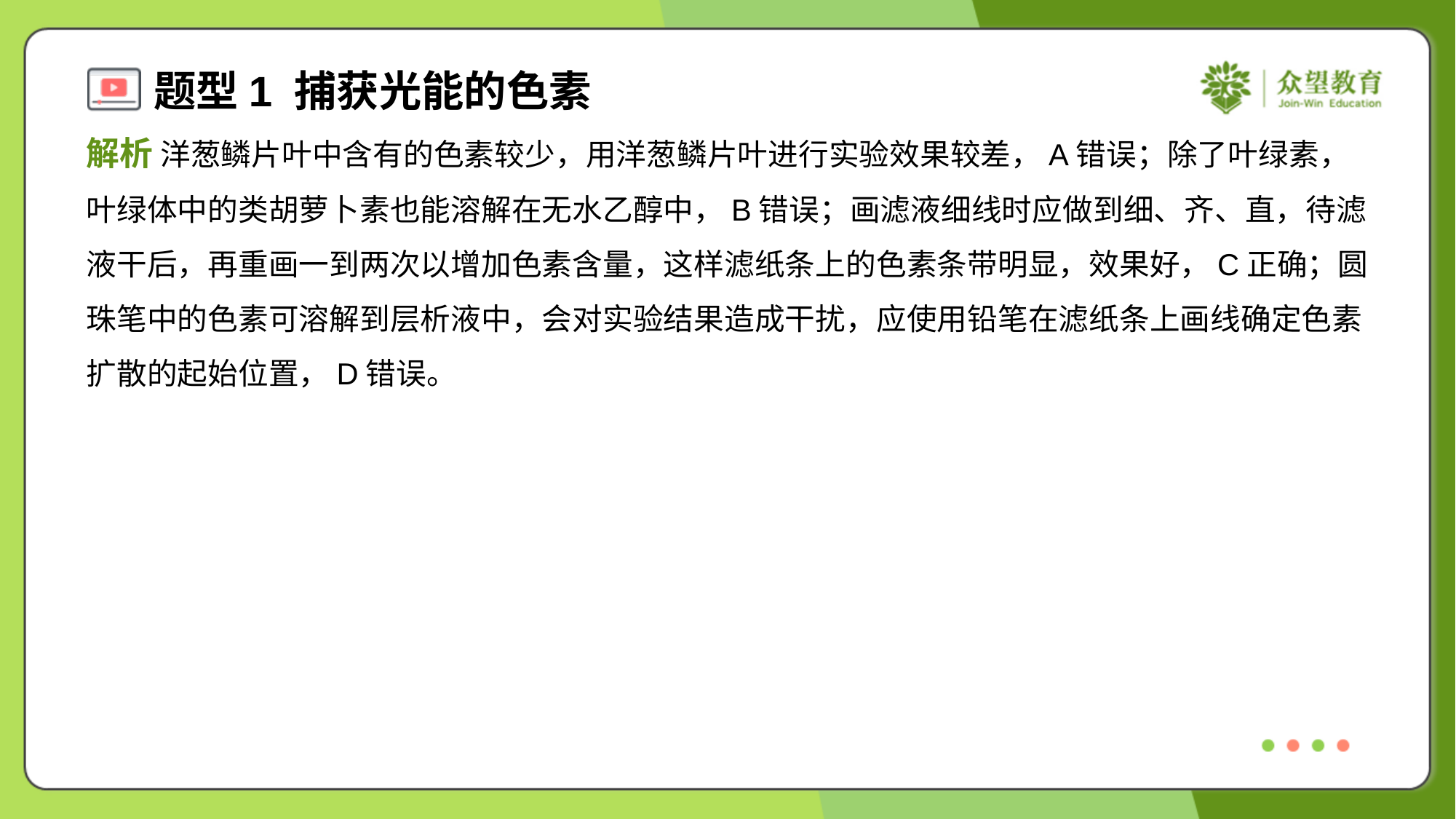

解析 洋葱鳞片叶中含有的色素较少，用洋葱鳞片叶进行实验效果较差，A错误；除了叶绿素，
叶绿体中的类胡萝卜素也能溶解在无水乙醇中，B错误；画滤液细线时应做到细、齐、直，待滤
液干后，再重画一到两次以增加色素含量，这样滤纸条上的色素条带明显，效果好，C正确；圆
珠笔中的色素可溶解到层析液中，会对实验结果造成干扰，应使用铅笔在滤纸条上画线确定色素
扩散的起始位置，D错误。